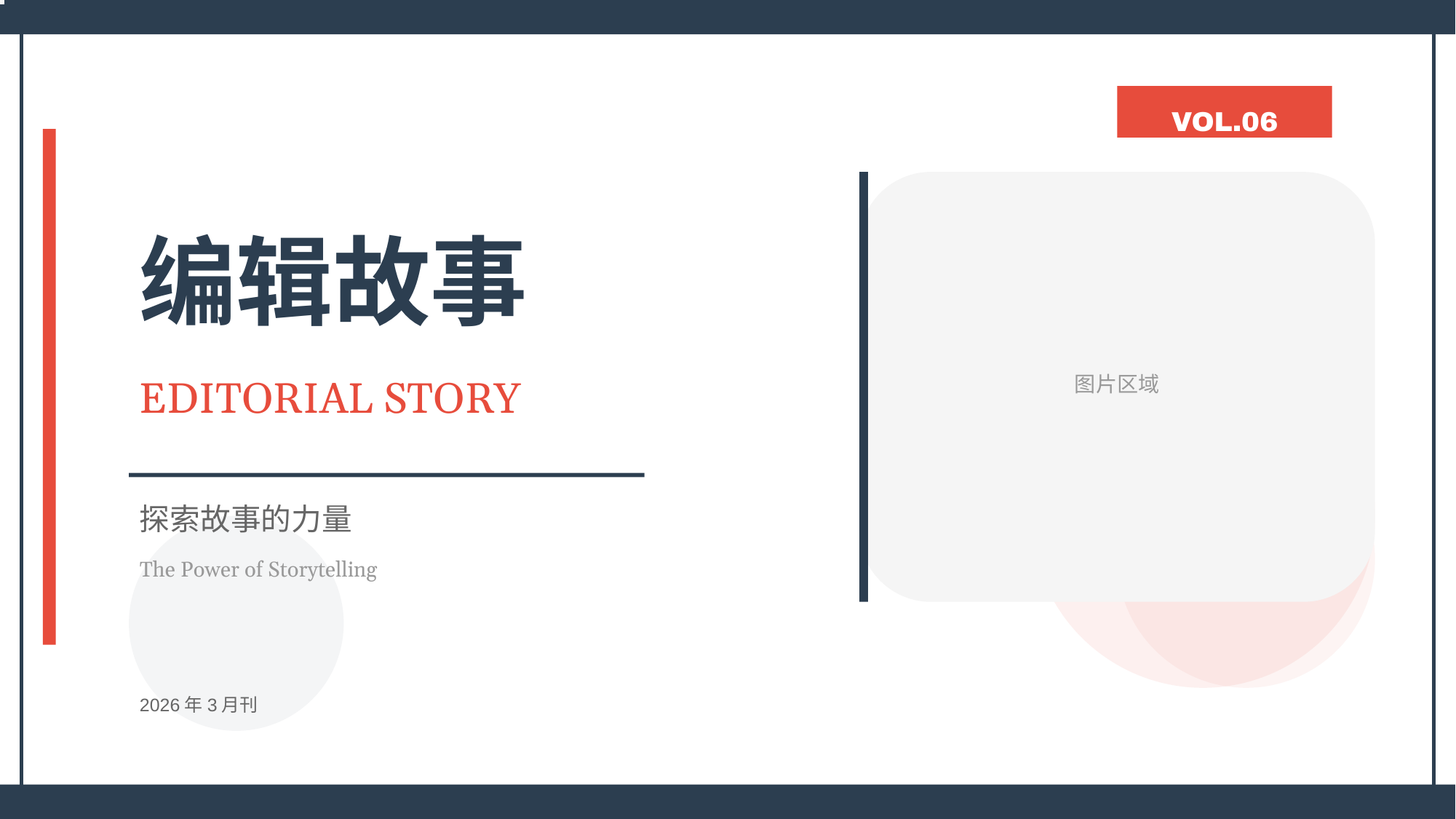

"

CHAPTER 01

VOL.06

一个改变世界的故事

编辑故事
感谢阅读
A Story That Changed The World
好的设计是诚实的。

在这个充满变革的时代，故事的力量从未如此重要。每一个伟大的想法背后，都有一个令人动容的故事。
EDITORIAL STORY
图片区域
THANK YOU FOR READING
配图区域
Good design is honest.

我们相信，好的故事能够跨越时空，连接人心，创造无限可能。

探索故事的力量

联系我们
无论是品牌的成长历程，还是产品的诞生故事，每一个细节都值得被讲述、被铭记。

The Power of Storytelling
editorial@story.com

迪特·拉姆斯
www.editorialstory.com
Dieter Rams
德国工业设计大师
2026年3月刊